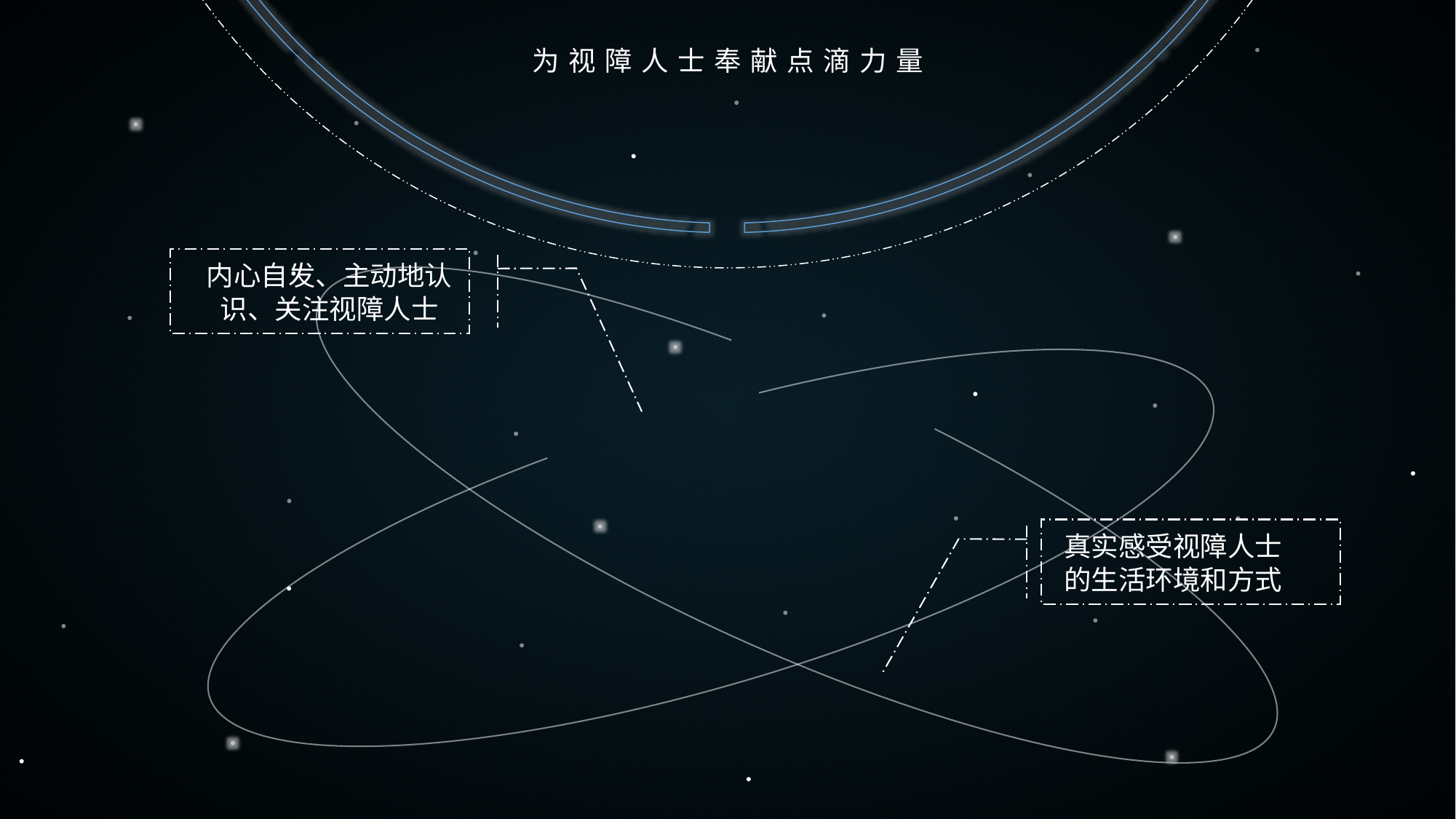

为视障人士奉献点滴力量

内心自发、主动地认识、关注视障人士

真实感受视障人士的生活环境和方式